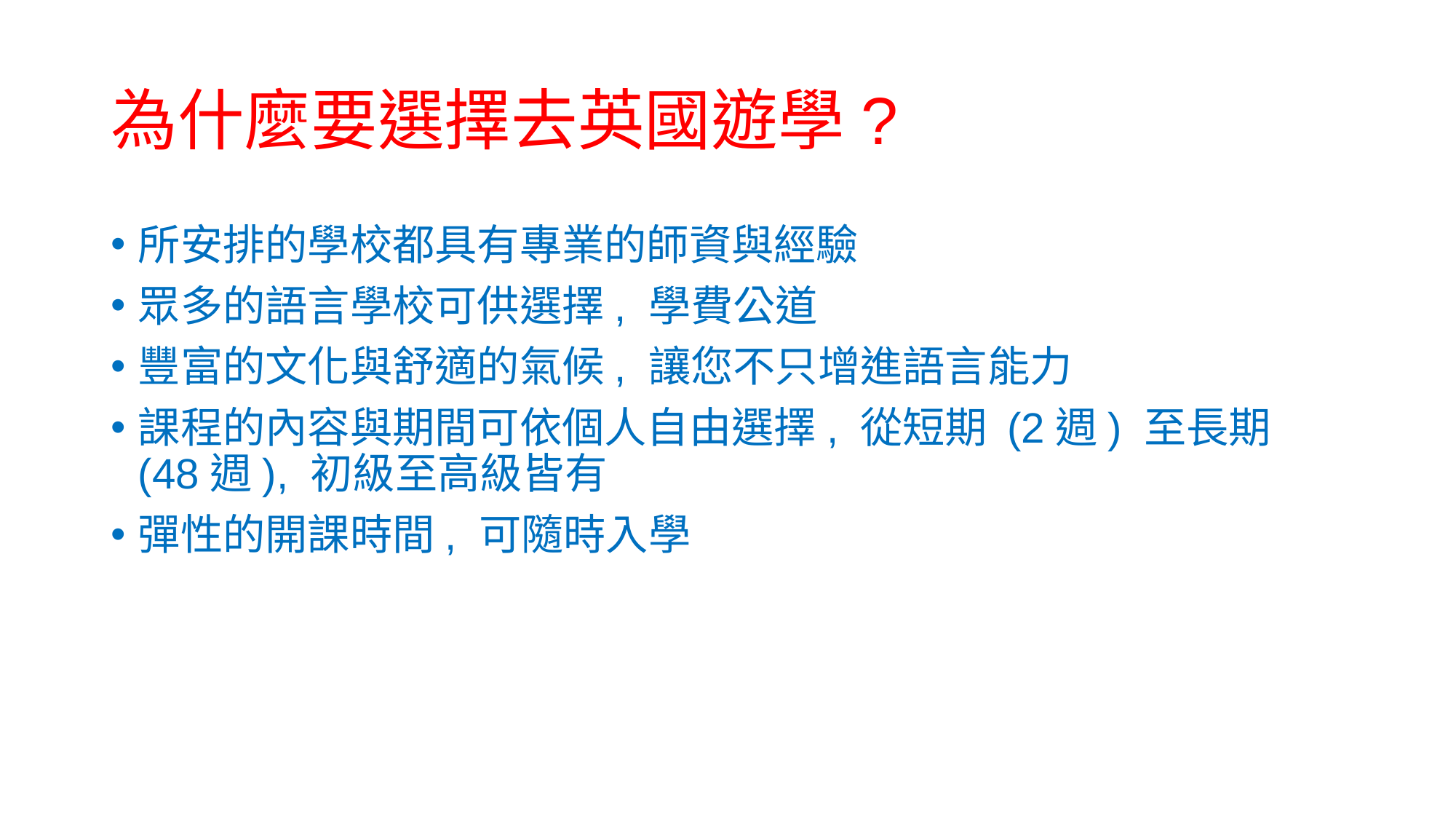

# 為什麼要選擇去英國遊學?
所安排的學校都具有專業的師資與經驗
眾多的語言學校可供選擇, 學費公道
豐富的文化與舒適的氣候, 讓您不只增進語言能力
課程的內容與期間可依個人自由選擇, 從短期 (2週) 至長期 (48週), 初級至高級皆有
彈性的開課時間, 可隨時入學